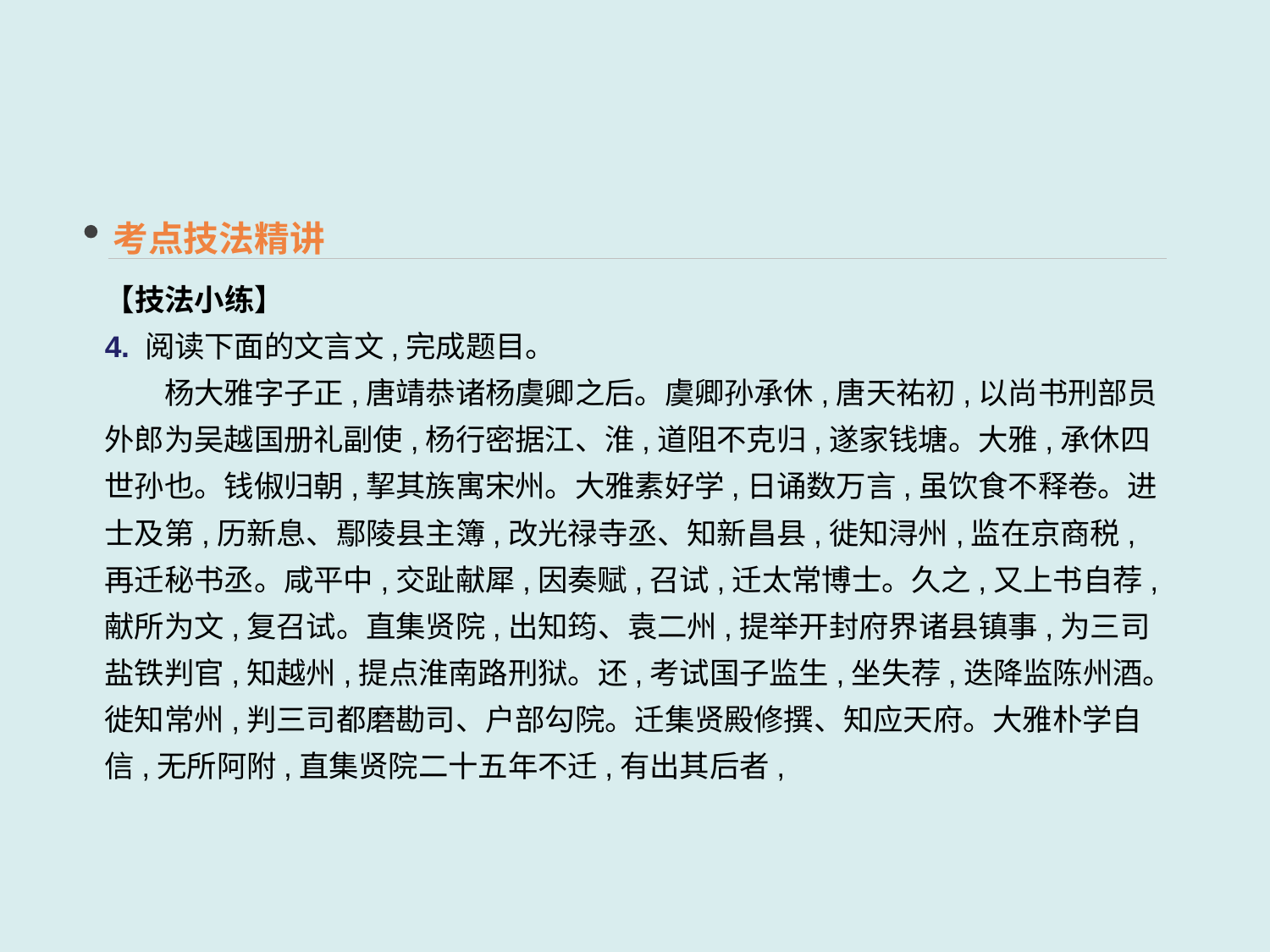

考点技法精讲

【技法小练】
4. 阅读下面的文言文,完成题目。
　　杨大雅字子正,唐靖恭诸杨虞卿之后。虞卿孙承休,唐天祐初,以尚书刑部员外郎为吴越国册礼副使,杨行密据江、淮,道阻不克归,遂家钱塘。大雅,承休四世孙也。钱俶归朝,挈其族寓宋州。大雅素好学,日诵数万言,虽饮食不释卷。进士及第,历新息、鄢陵县主簿,改光禄寺丞、知新昌县,徙知浔州,监在京商税,再迁秘书丞。咸平中,交趾献犀,因奏赋,召试,迁太常博士。久之,又上书自荐,献所为文,复召试。直集贤院,出知筠、袁二州,提举开封府界诸县镇事,为三司盐铁判官,知越州,提点淮南路刑狱。还,考试国子监生,坐失荐,迭降监陈州酒。徙知常州,判三司都磨勘司、户部勾院。迁集贤殿修撰、知应天府。大雅朴学自信,无所阿附,直集贤院二十五年不迁,有出其后者,